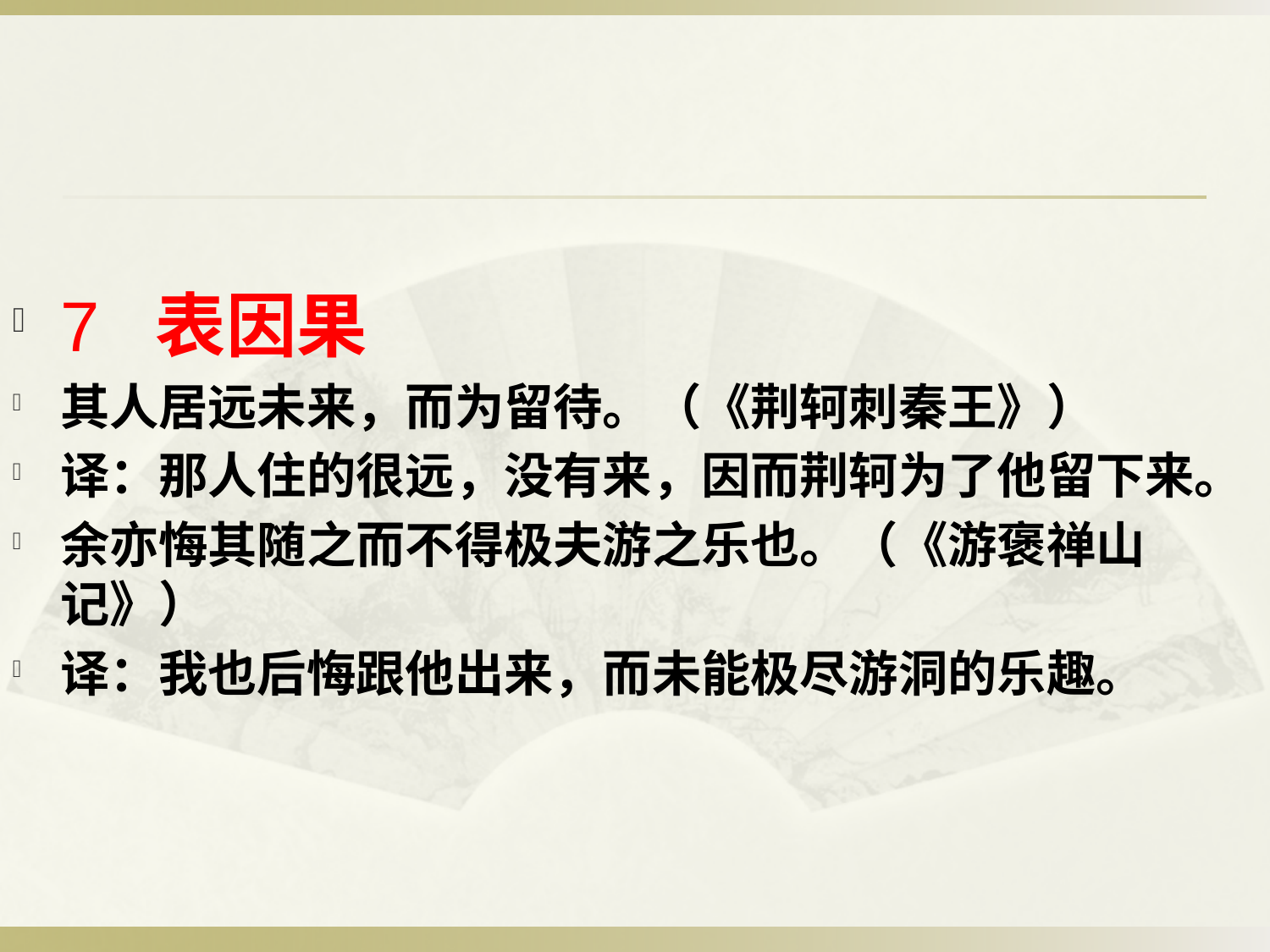

#
7  表因果
其人居远未来，而为留待。（《荆轲刺秦王》）
译：那人住的很远，没有来，因而荆轲为了他留下来。
余亦悔其随之而不得极夫游之乐也。（《游褒禅山记》）
译：我也后悔跟他出来，而未能极尽游洞的乐趣。